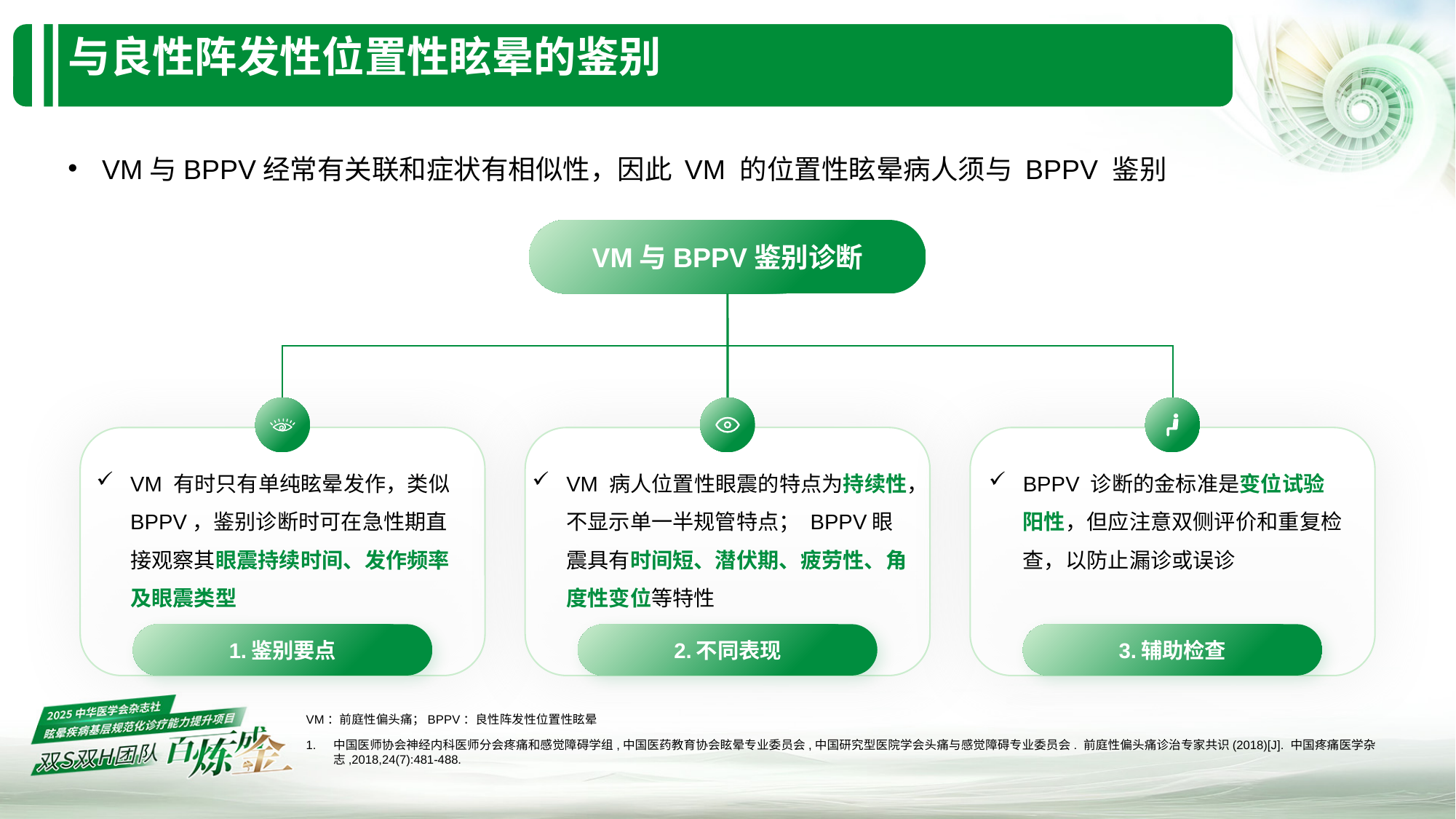

# 与良性阵发性位置性眩晕的鉴别​

VM与BPPV经常有关联和症状有相似性，因此 VM 的位置性眩晕病人须与 BPPV 鉴别
VM与BPPV鉴别诊断

VM 有时只有单纯眩晕发作，类似 BPPV，鉴别诊断时可在急性期直接观察其眼震持续时间、发作频率及眼震类型
VM 病人位置性眼震的特点为持续性，不显示单一半规管特点； BPPV眼震具有时间短、潜伏期、疲劳性、角度性变位等特性
BPPV 诊断的金标准是变位试验阳性，但应注意双侧评价和重复检查，以防止漏诊或误诊
1.鉴别要点
2.不同表现
3.辅助检查
VM：前庭性偏头痛；BPPV：良性阵发性位置性眩晕
中国医师协会神经内科医师分会疼痛和感觉障碍学组,中国医药教育协会眩晕专业委员会,中国研究型医院学会头痛与感觉障碍专业委员会. 前庭性偏头痛诊治专家共识(2018)[J]. 中国疼痛医学杂志,2018,24(7):481-488.